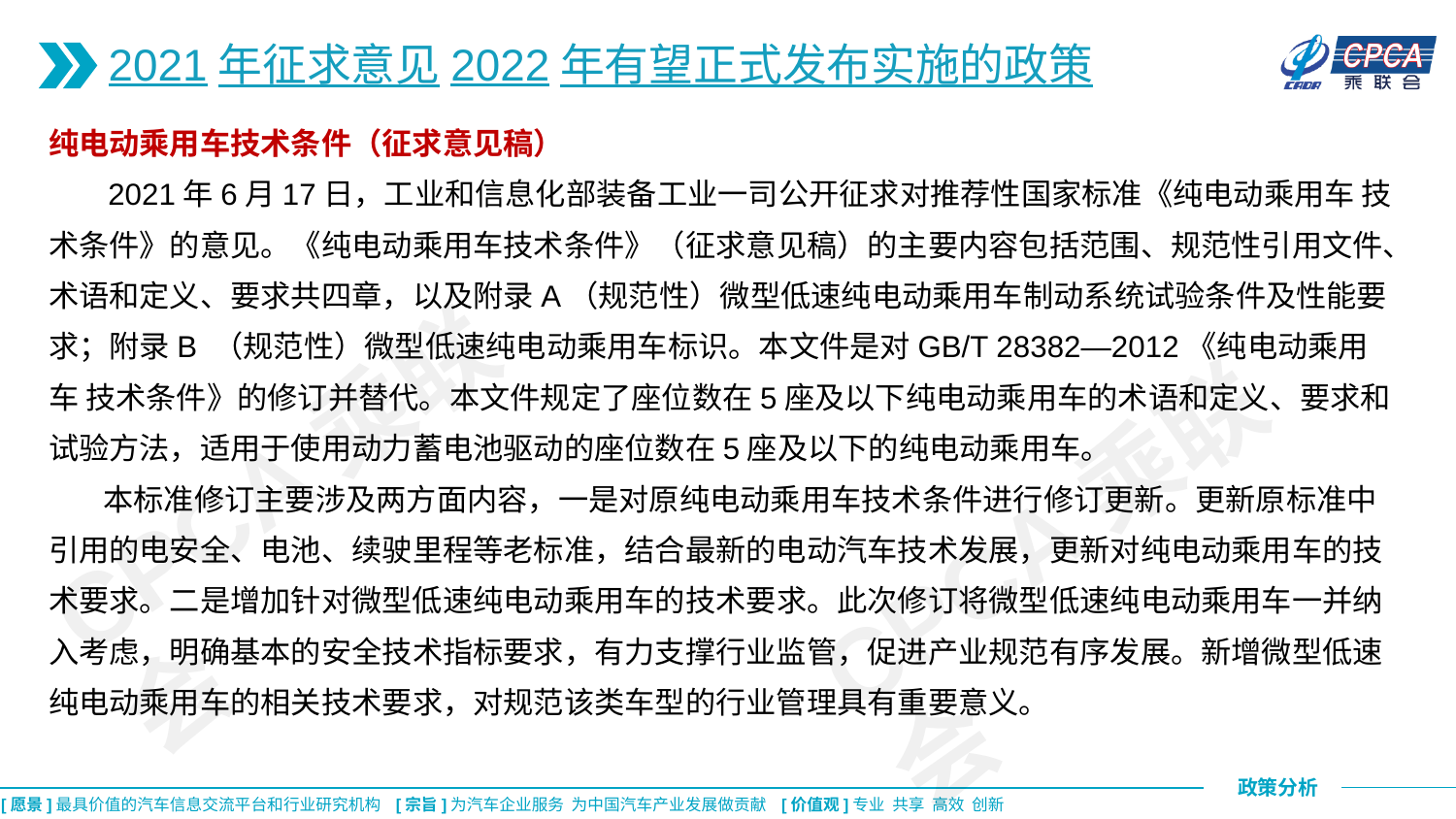

2021年征求意见2022年有望正式发布实施的政策
纯电动乘用车技术条件（征求意见稿）
       2021年6月17日，工业和信息化部装备工业一司公开征求对推荐性国家标准《纯电动乘用车 技术条件》的意见。《纯电动乘用车技术条件》（征求意见稿）的主要内容包括范围、规范性引用文件、术语和定义、要求共四章，以及附录A（规范性）微型低速纯电动乘用车制动系统试验条件及性能要求；附录B （规范性）微型低速纯电动乘用车标识。本文件是对GB/T 28382—2012《纯电动乘用车 技术条件》的修订并替代。本文件规定了座位数在5座及以下纯电动乘用车的术语和定义、要求和试验方法，适用于使用动力蓄电池驱动的座位数在5座及以下的纯电动乘用车。
       本标准修订主要涉及两方面内容，一是对原纯电动乘用车技术条件进行修订更新。更新原标准中引用的电安全、电池、续驶里程等老标准，结合最新的电动汽车技术发展，更新对纯电动乘用车的技术要求。二是增加针对微型低速纯电动乘用车的技术要求。此次修订将微型低速纯电动乘用车一并纳入考虑，明确基本的安全技术指标要求，有力支撑行业监管，促进产业规范有序发展。新增微型低速纯电动乘用车的相关技术要求，对规范该类车型的行业管理具有重要意义。
CPCA乘联会
CPCA乘联会